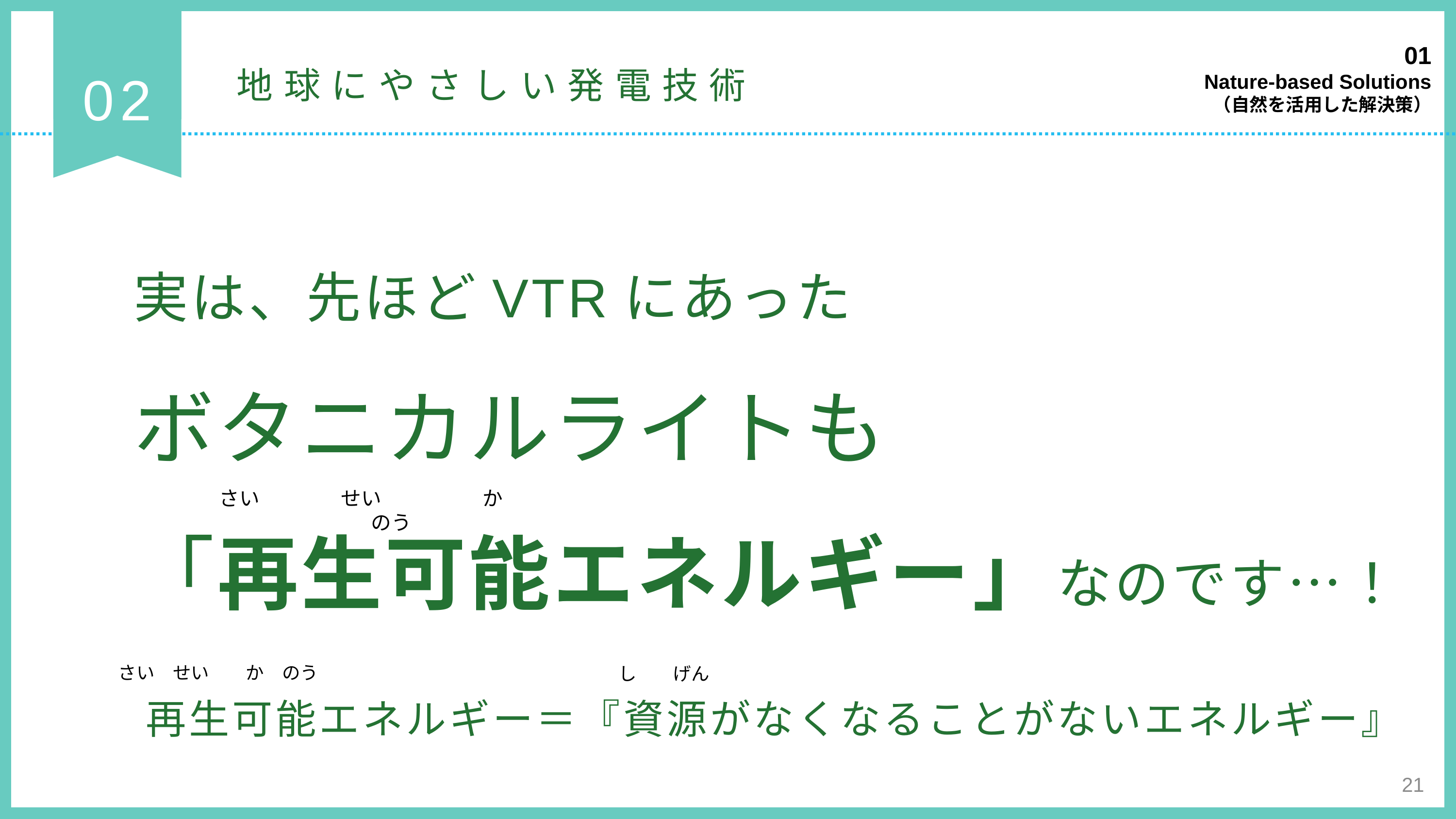

01
Nature-based Solutions
（自然を活用した解決策）
02
地球にやさしい発電技術

実は、先ほどVTRにあった
ボタニカルライトも
「再生可能エネルギー」なのです…！
さい　　　　せい　　　　　か　　　　のう
さい　せい　　か　のう
し　　げん
再生可能エネルギー＝『資源がなくなることがないエネルギー』
21